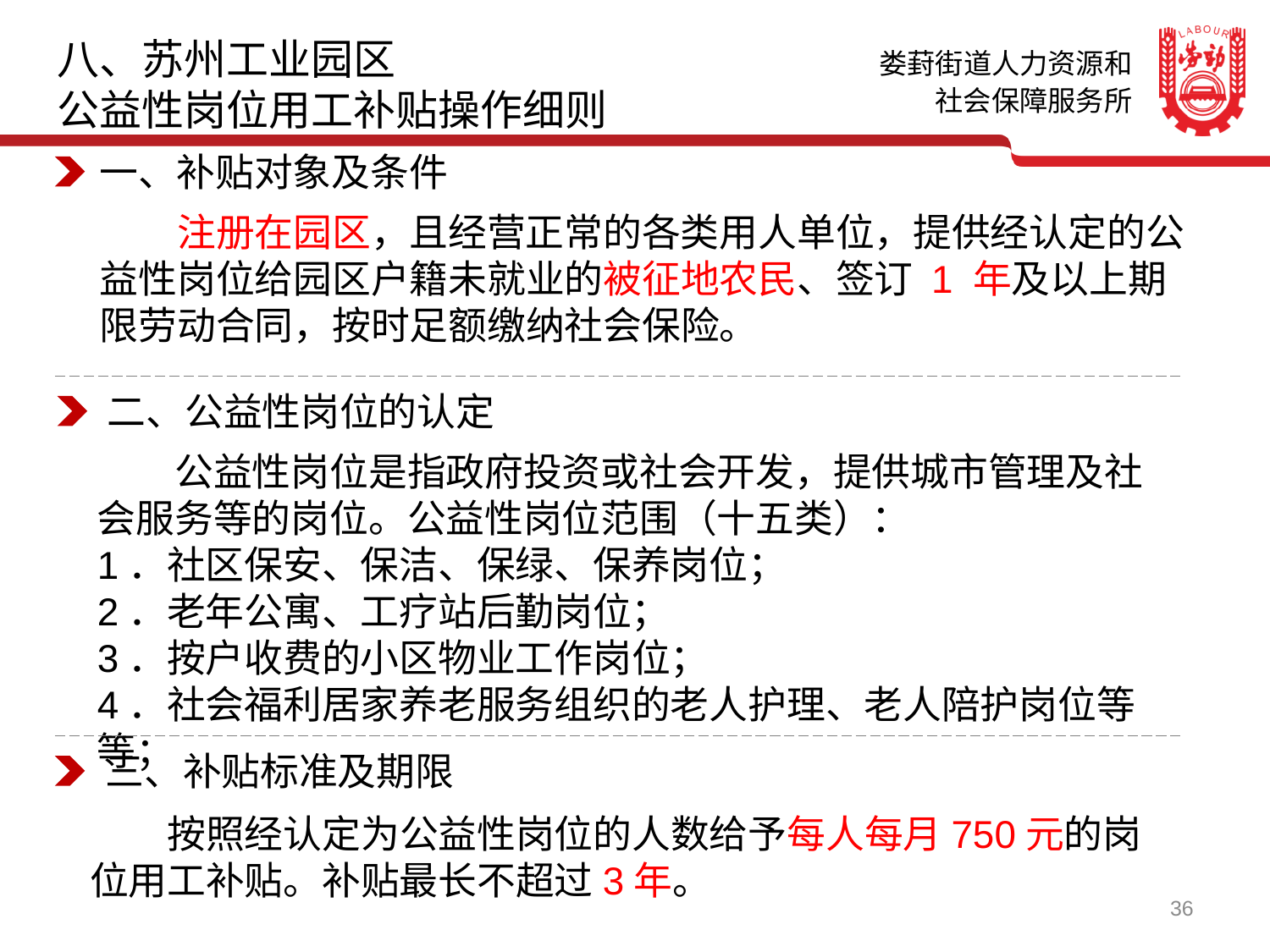

八、苏州工业园区
公益性岗位用工补贴操作细则
一、补贴对象及条件

　　注册在园区，且经营正常的各类用人单位，提供经认定的公益性岗位给园区户籍未就业的被征地农民、签订 1 年及以上期限劳动合同，按时足额缴纳社会保险。
二、公益性岗位的认定

　　公益性岗位是指政府投资或社会开发，提供城市管理及社会服务等的岗位。公益性岗位范围（十五类）：
1．社区保安、保洁、保绿、保养岗位；
2．老年公寓、工疗站后勤岗位；
3．按户收费的小区物业工作岗位；
4．社会福利居家养老服务组织的老人护理、老人陪护岗位等等；
三、补贴标准及期限

　　按照经认定为公益性岗位的人数给予每人每月750元的岗位用工补贴。补贴最长不超过3年。
36